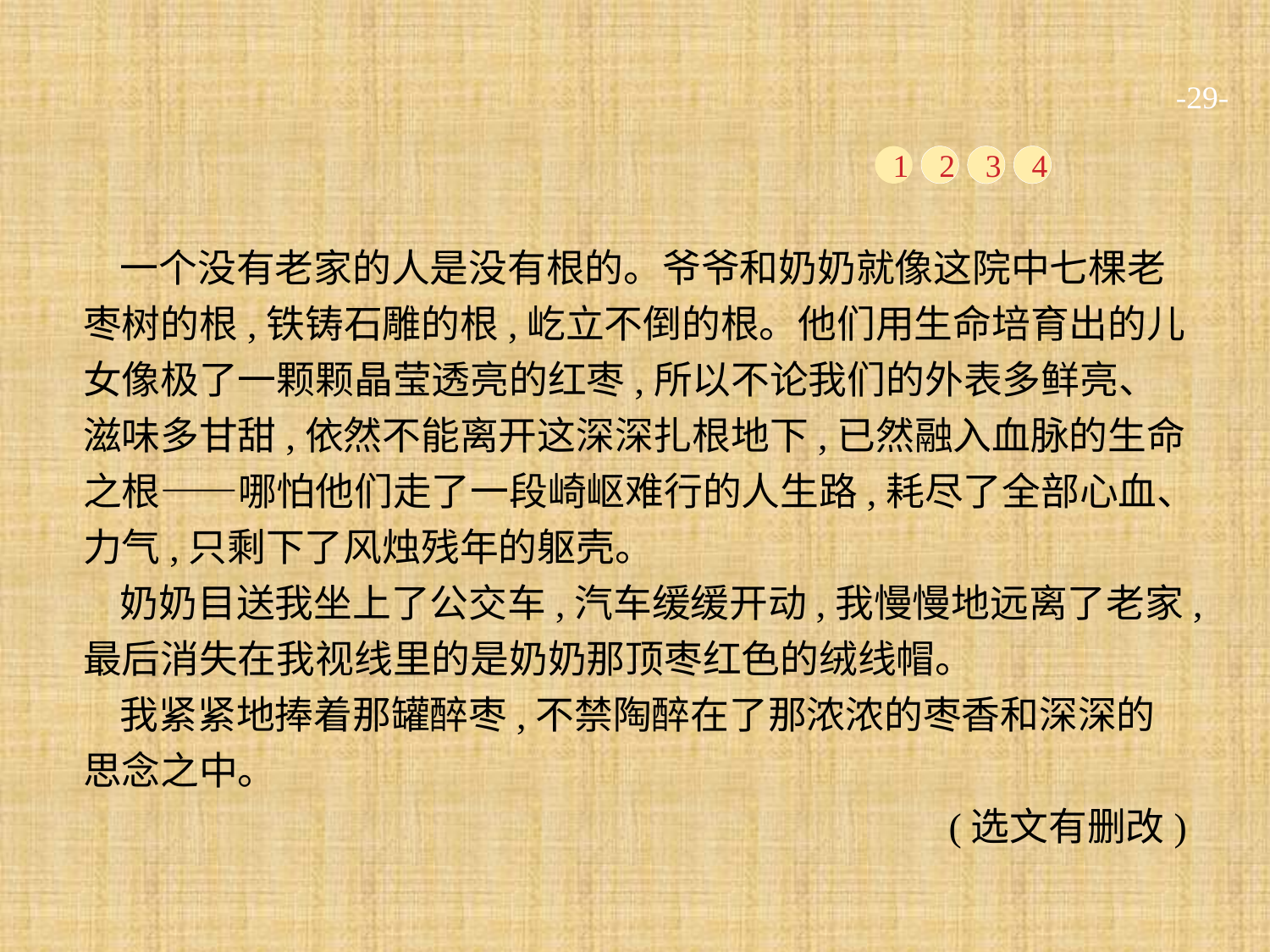

-29-
1
2
3
4
一个没有老家的人是没有根的。爷爷和奶奶就像这院中七棵老枣树的根,铁铸石雕的根,屹立不倒的根。他们用生命培育出的儿女像极了一颗颗晶莹透亮的红枣,所以不论我们的外表多鲜亮、滋味多甘甜,依然不能离开这深深扎根地下,已然融入血脉的生命之根——哪怕他们走了一段崎岖难行的人生路,耗尽了全部心血、力气,只剩下了风烛残年的躯壳。
奶奶目送我坐上了公交车,汽车缓缓开动,我慢慢地远离了老家,最后消失在我视线里的是奶奶那顶枣红色的绒线帽。
我紧紧地捧着那罐醉枣,不禁陶醉在了那浓浓的枣香和深深的思念之中。
(选文有删改)